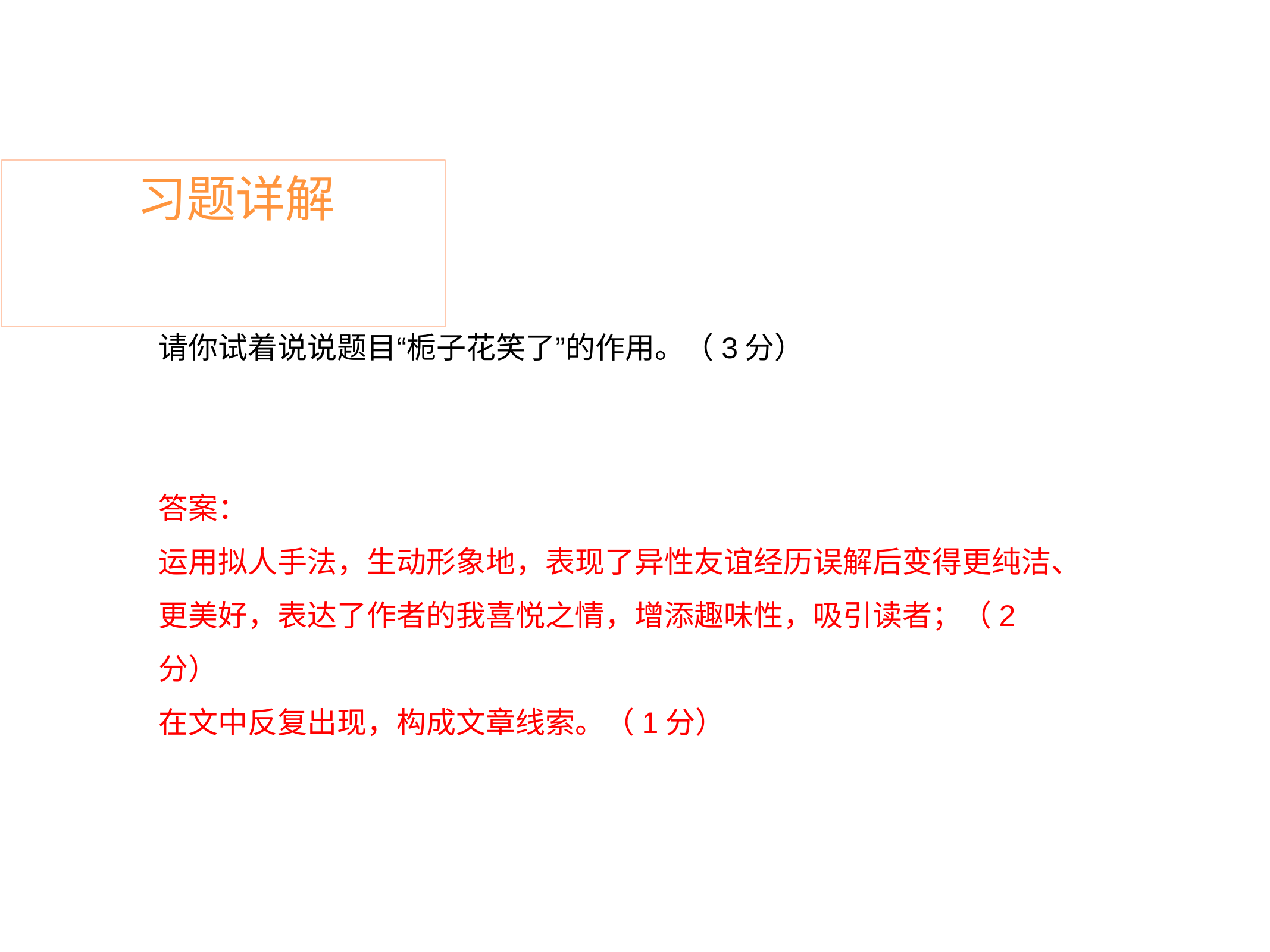

# 习题详解
请你试着说说题目“栀子花笑了”的作用。（3分）
答案：
运用拟人手法，生动形象地，表现了异性友谊经历误解后变得更纯洁、 更美好，表达了作者的我喜悦之情，增添趣味性，吸引读者；（2分）
在文中反复出现，构成文章线索。（1分）